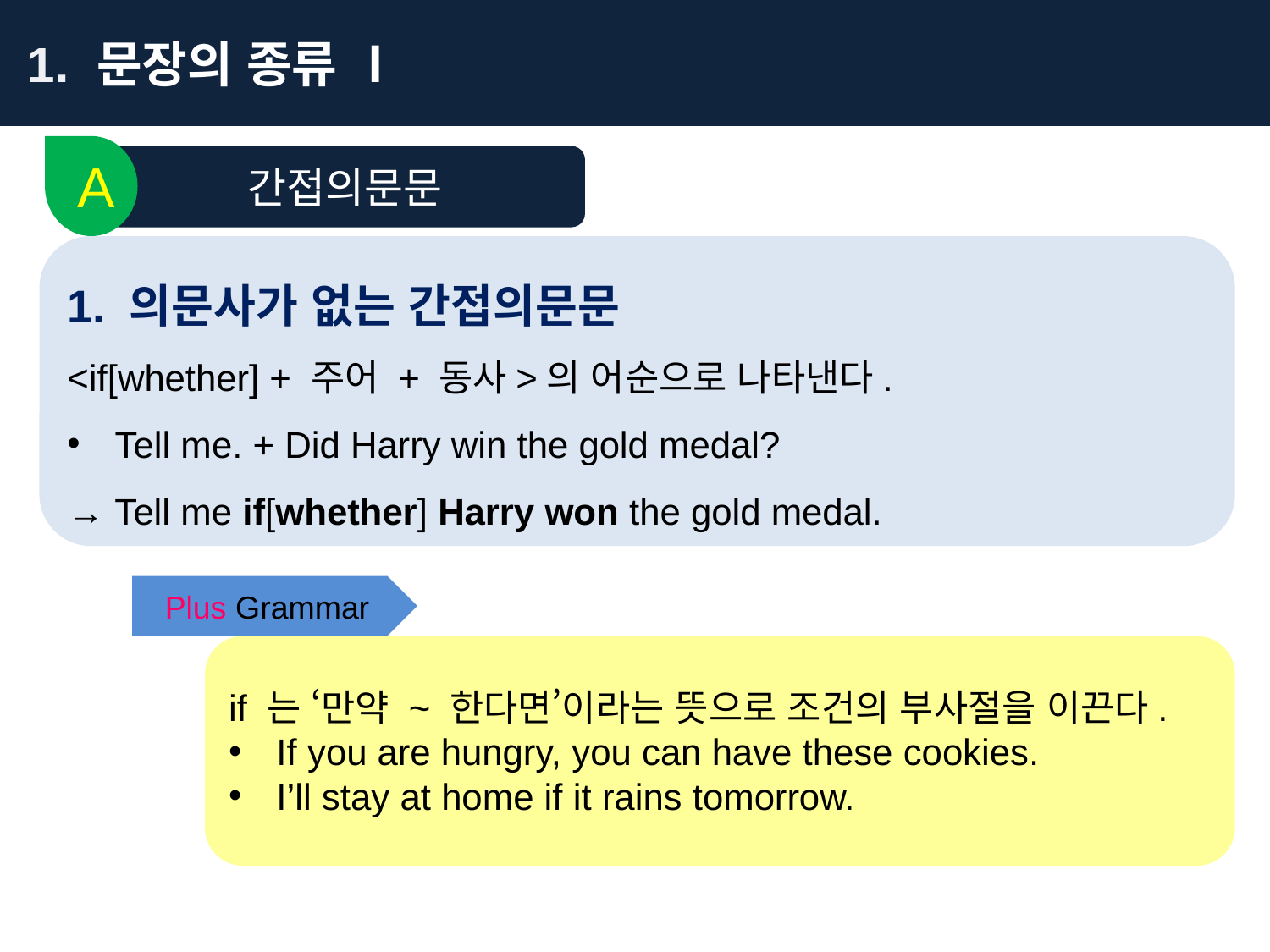

1. 문장의 종류 Ⅰ

A
간접의문문
1. 의문사가 없는 간접의문문
<if[whether] + 주어 + 동사>의 어순으로 나타낸다.
Tell me. + Did Harry win the gold medal?
→ Tell me if[whether] Harry won the gold medal.
Plus Grammar
if 는 ‘만약 ~ 한다면’이라는 뜻으로 조건의 부사절을 이끈다.
If you are hungry, you can have these cookies.
I’ll stay at home if it rains tomorrow.